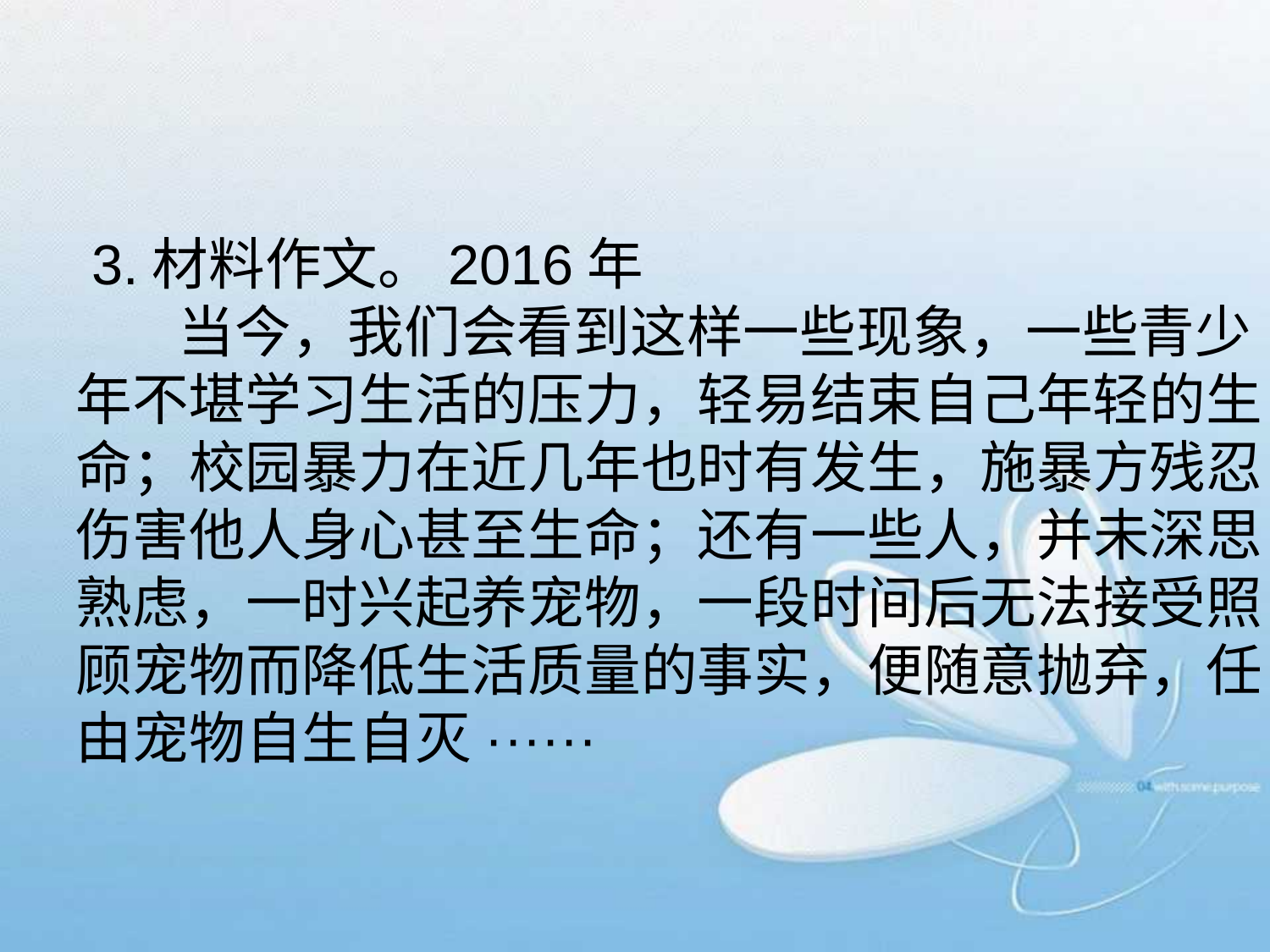

#

 3.材料作文。2016年
       当今，我们会看到这样一些现象，一些青少年不堪学习生活的压力，轻易结束自己年轻的生命；校园暴力在近几年也时有发生，施暴方残忍伤害他人身心甚至生命；还有一些人，并未深思熟虑，一时兴起养宠物，一段时间后无法接受照顾宠物而降低生活质量的事实，便随意抛弃，任由宠物自生自灭······